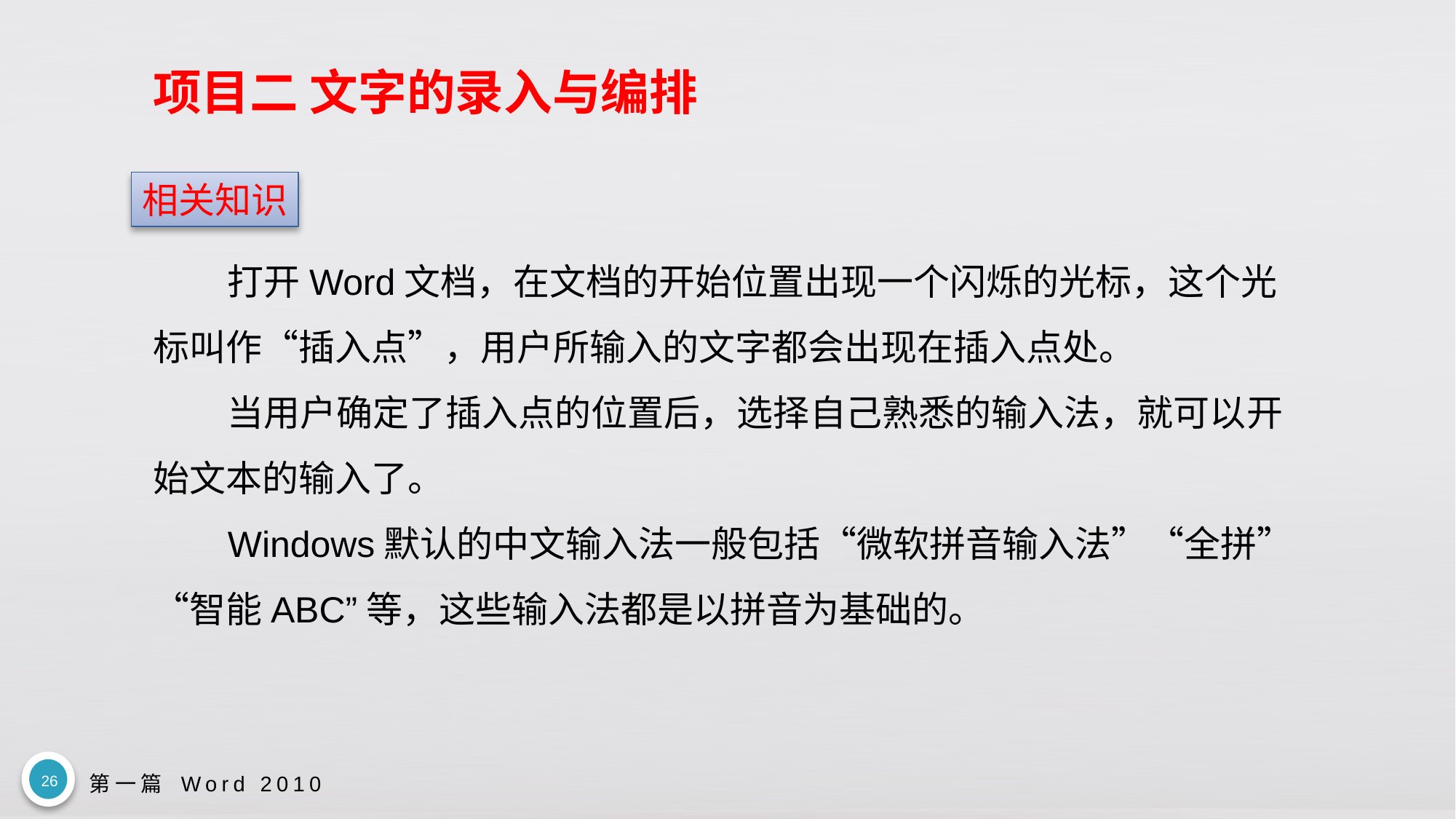

# 项目二 文字的录入与编排
相关知识
打开Word文档，在文档的开始位置出现一个闪烁的光标，这个光标叫作“插入点”，用户所输入的文字都会出现在插入点处。
当用户确定了插入点的位置后，选择自己熟悉的输入法，就可以开始文本的输入了。
Windows默认的中文输入法一般包括“微软拼音输入法”“全拼”“智能ABC”等，这些输入法都是以拼音为基础的。
26